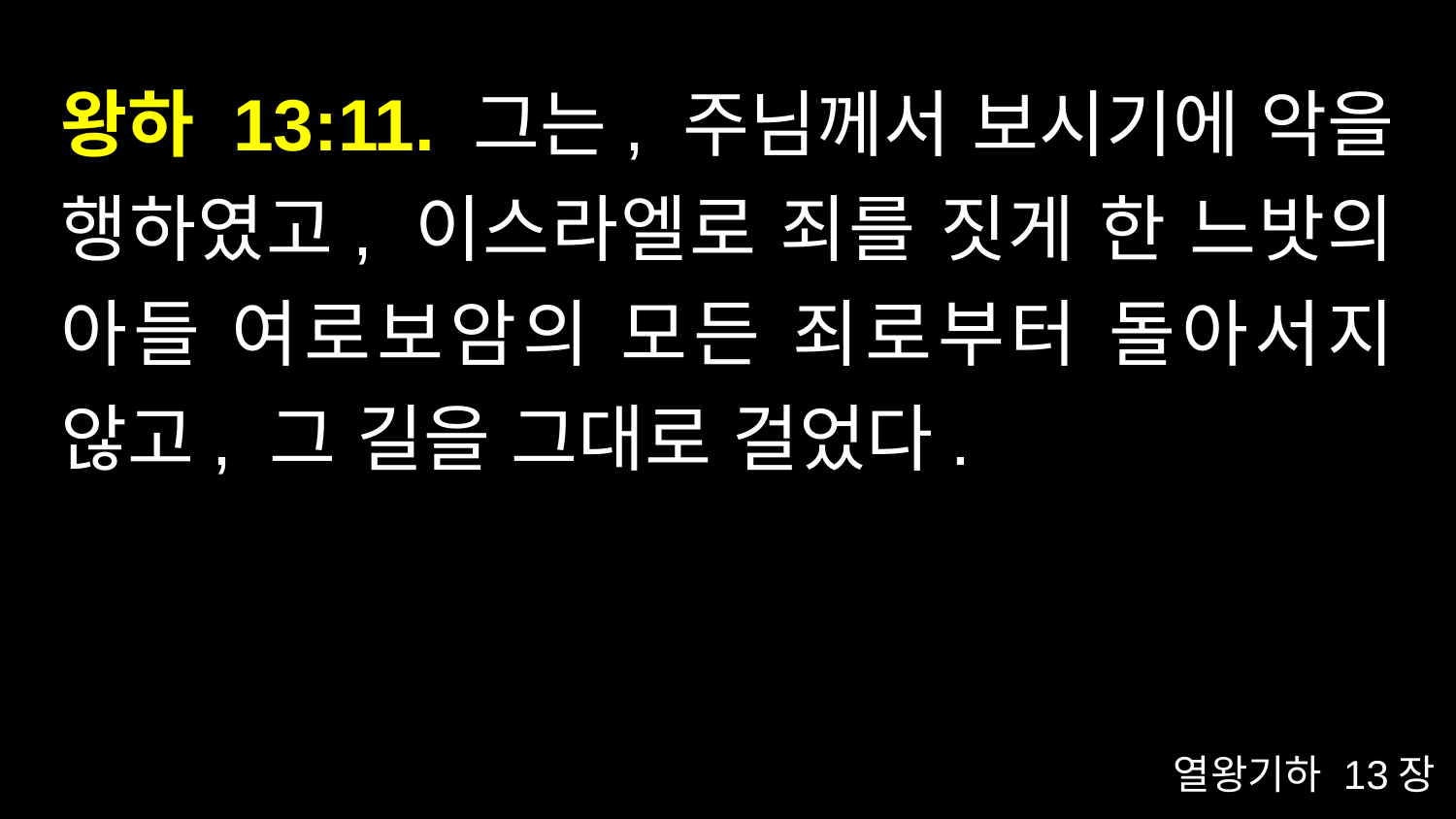

# 왕하 13:11. 그는, 주님께서 보시기에 악을 행하였고, 이스라엘로 죄를 짓게 한 느밧의 아들 여로보암의 모든 죄로부터 돌아서지 않고, 그 길을 그대로 걸었다.
열왕기하 13장